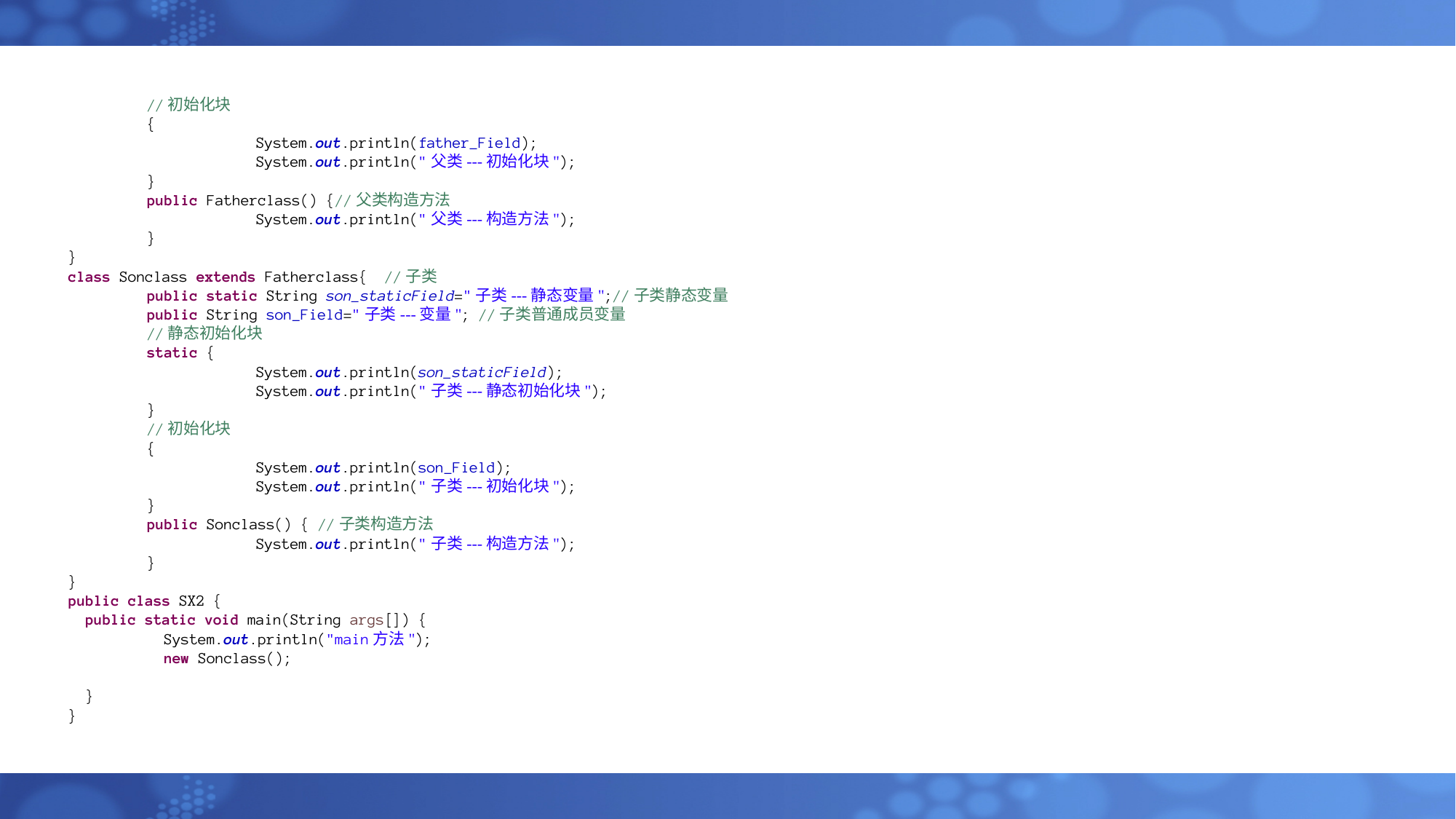

#
	//初始化块
	{
		System.out.println(father_Field);
		System.out.println("父类---初始化块");
	}
	public Fatherclass() {//父类构造方法
		System.out.println("父类---构造方法");
	}
}
class Sonclass extends Fatherclass{  //子类
	public static String son_staticField="子类---静态变量";//子类静态变量
	public String son_Field="子类---变量"; //子类普通成员变量
	//静态初始化块
	static {
		System.out.println(son_staticField);
		System.out.println("子类---静态初始化块");
	}
	//初始化块
	{
		System.out.println(son_Field);
		System.out.println("子类---初始化块");
	}
	public Sonclass() { //子类构造方法
		System.out.println("子类---构造方法");
	}
}
public class SX2 {
  public static void main(String args[]) {
	  System.out.println("main方法");
	  new Sonclass();

  }
}